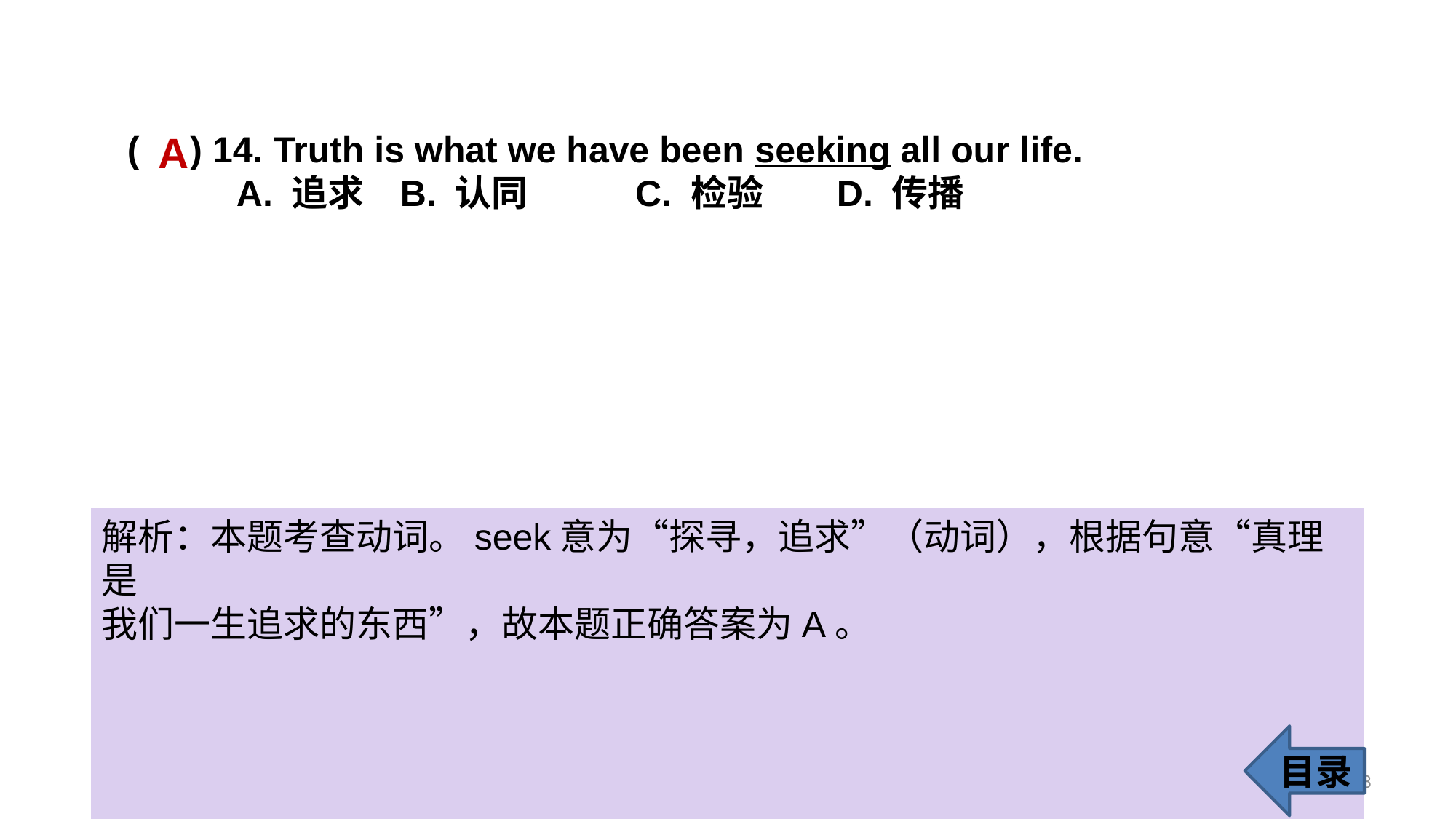

A
(     ) 14. Truth is what we have been seeking all our life.
A. 追求 	B. 认同	 C. 检验 	D. 传播
解析：本题考查动词。seek意为“探寻，追求”（动词），根据句意“真理是
我们一生追求的东西”，故本题正确答案为A。

目录
18